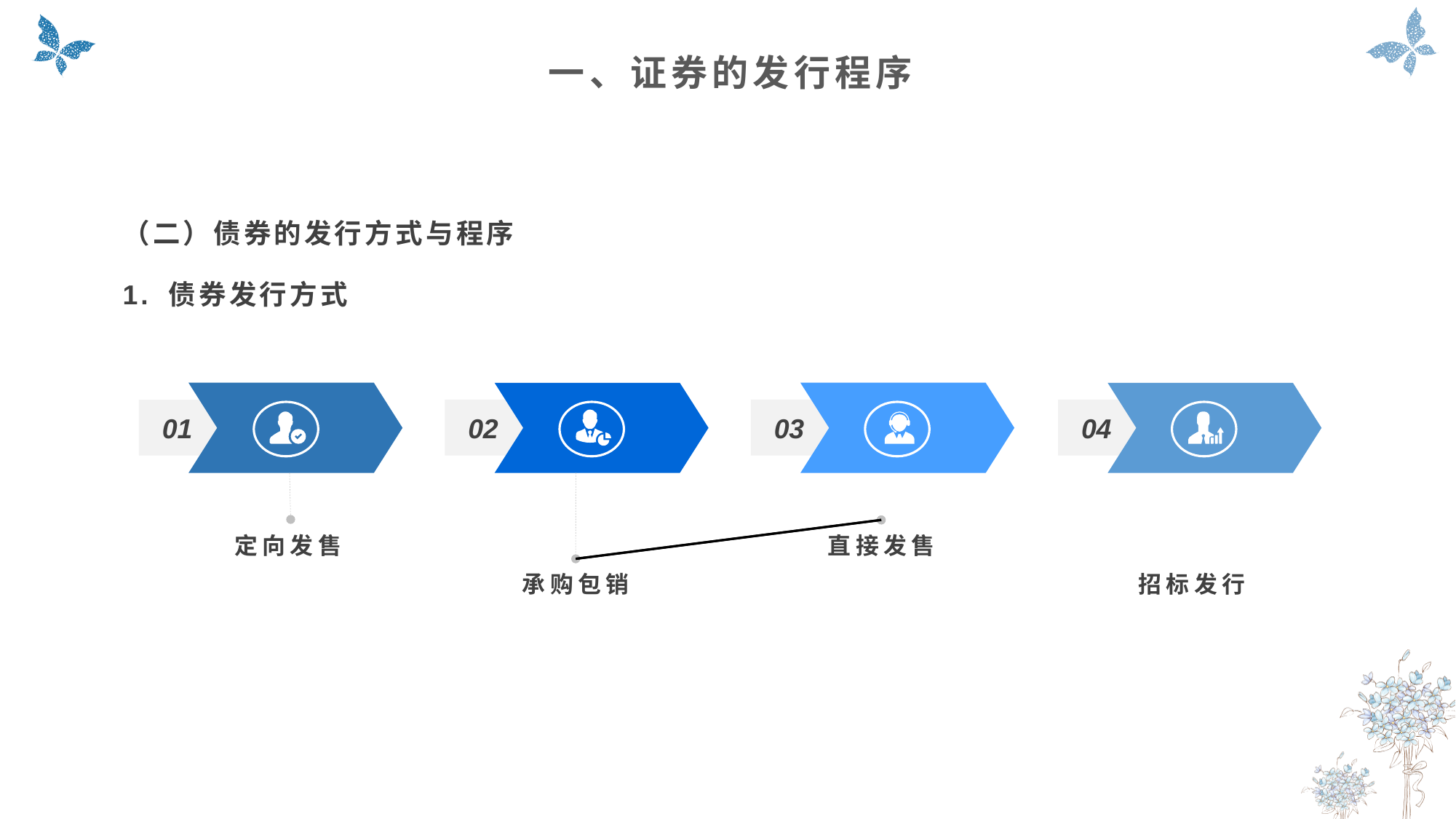

一、证券的发行程序
（二）债券的发行方式与程序
1. 债券发行方式

01

定向发售

02

承购包销

03

直接发售

04

招标发行